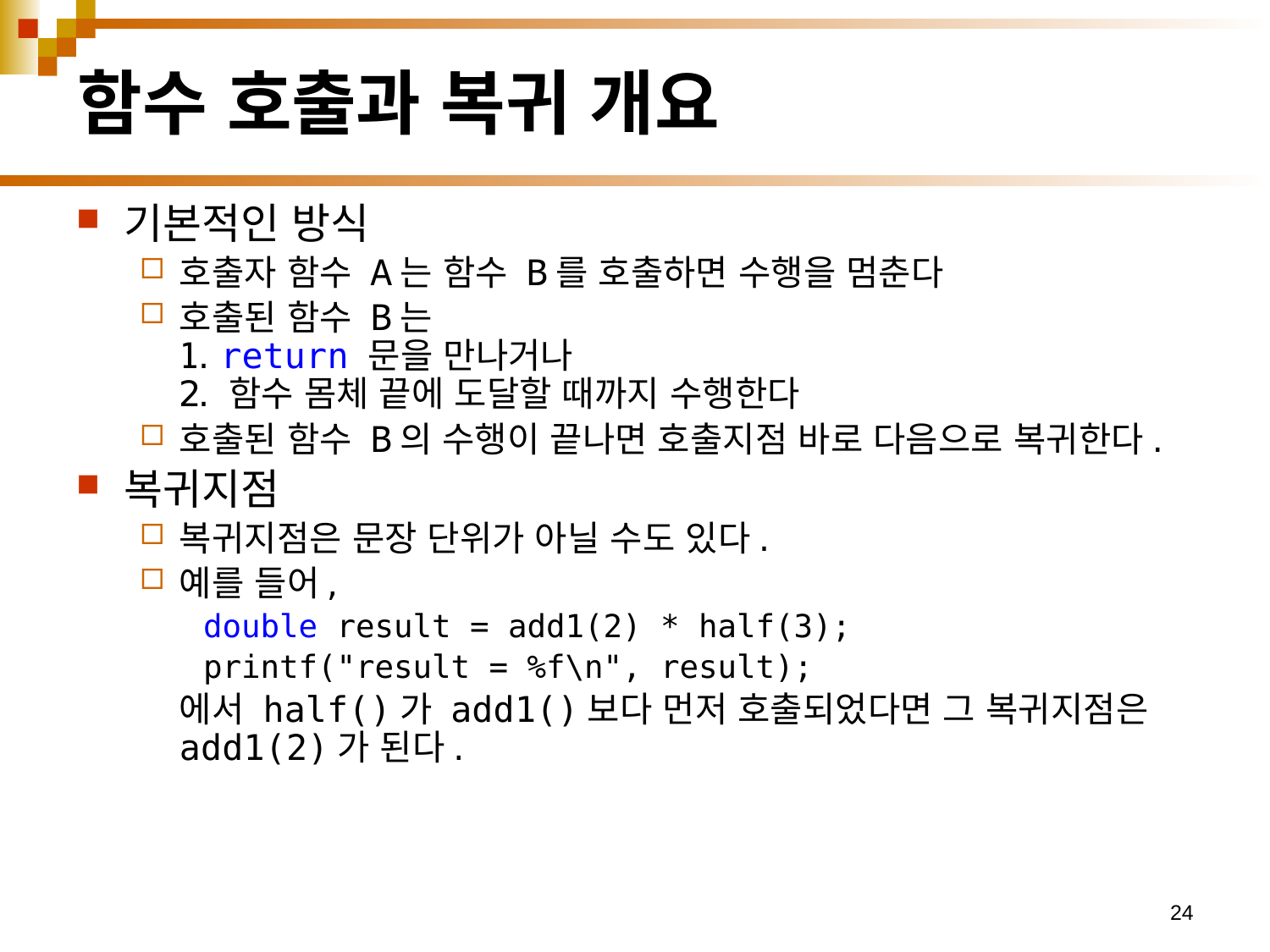

# 함수 호출과 복귀 개요
기본적인 방식
호출자 함수 A는 함수 B를 호출하면 수행을 멈춘다
호출된 함수 B는
1. return 문을 만나거나
2. 함수 몸체 끝에 도달할 때까지 수행한다
호출된 함수 B의 수행이 끝나면 호출지점 바로 다음으로 복귀한다.
복귀지점
복귀지점은 문장 단위가 아닐 수도 있다.
예를 들어,
double result = add1(2) * half(3);
printf("result = %f\n", result);
	에서 half()가 add1()보다 먼저 호출되었다면 그 복귀지점은 add1(2)가 된다.

24